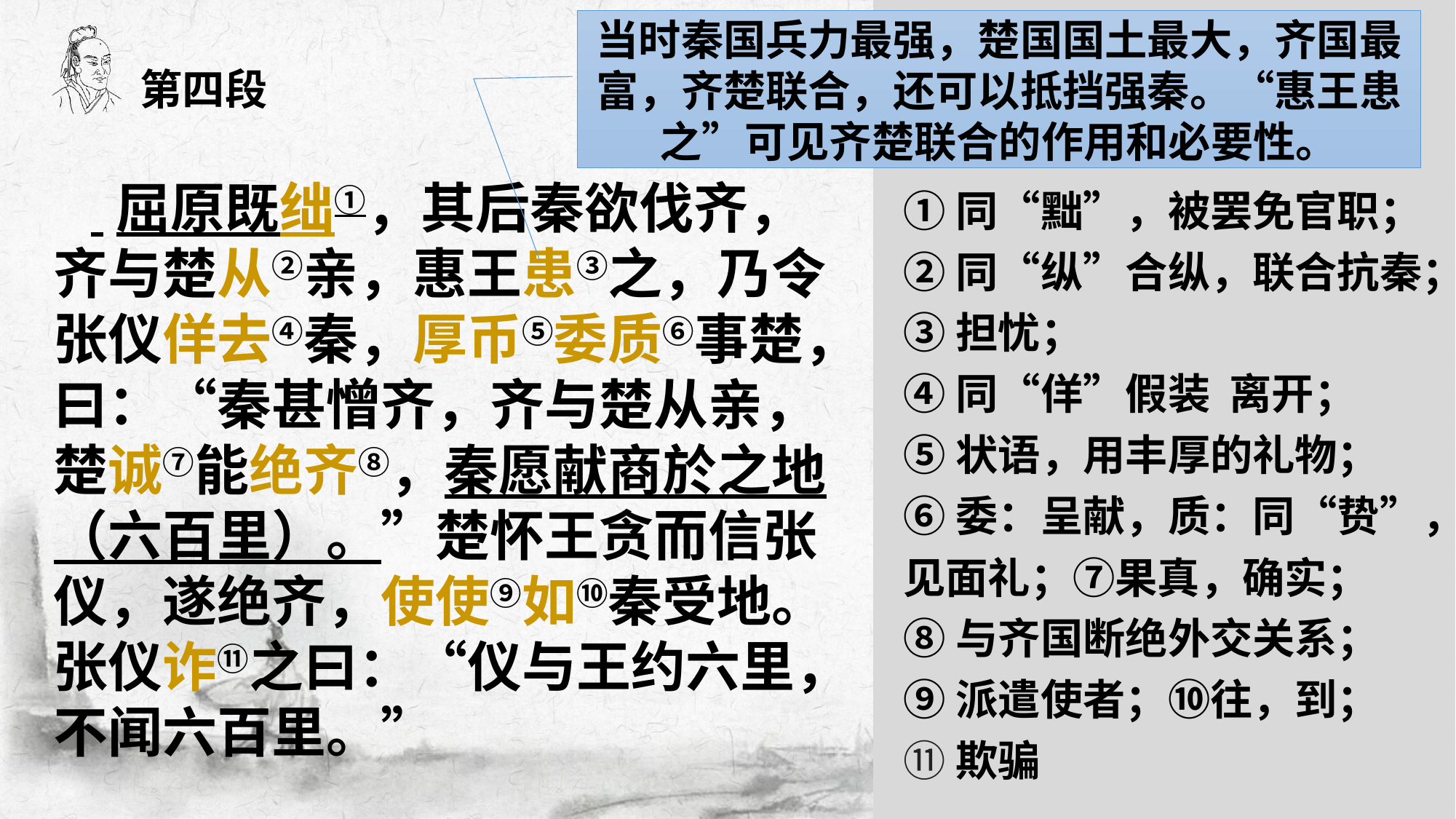

当时秦国兵力最强，楚国国土最大，齐国最富，齐楚联合，还可以抵挡强秦。“惠王患之”可见齐楚联合的作用和必要性。
第四段
    屈原既绌①，其后秦欲伐齐，齐与楚从②亲，惠王患③之，乃令张仪佯去④秦，厚币⑤委质⑥事楚，曰：“秦甚憎齐，齐与楚从亲，楚诚⑦能绝齐⑧，秦愿献商於之地（六百里）。”楚怀王贪而信张仪，遂绝齐，使使⑨如⑩秦受地。张仪诈⑪之曰：“仪与王约六里，不闻六百里。”
①同“黜”，被罢免官职；
②同“纵”合纵，联合抗秦；
③担忧；
④同“佯”假装  离开；
⑤状语，用丰厚的礼物；
⑥委：呈献，质：同“贽”，见面礼；⑦果真，确实；
⑧与齐国断绝外交关系；
⑨派遣使者；⑩往，到；
⑪欺骗